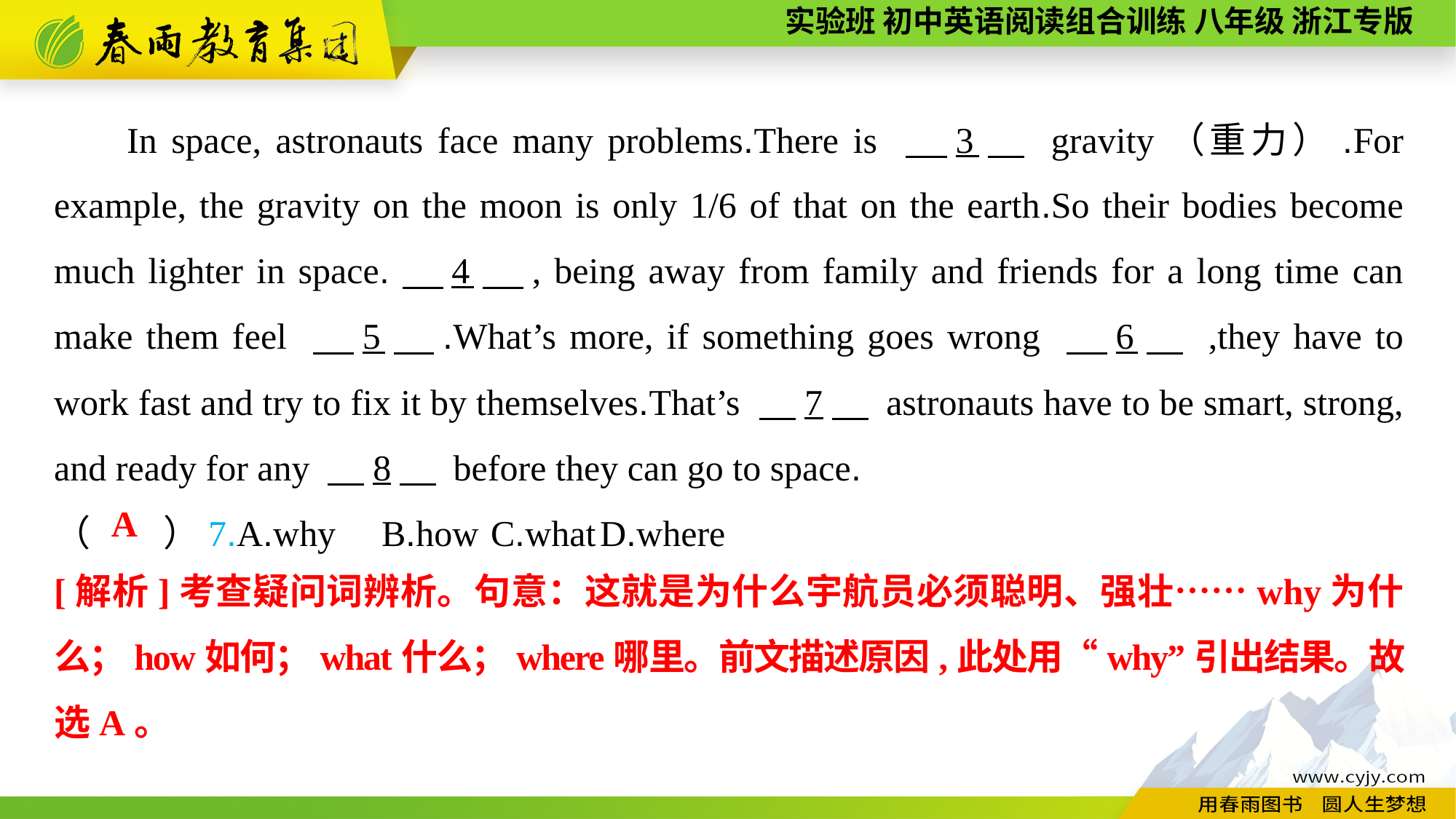

In space, astronauts face many problems.There is 　3　 gravity（重力）.For example, the gravity on the moon is only 1/6 of that on the earth.So their bodies become much lighter in space.　4　, being away from family and friends for a long time can make them feel 　5　.What’s more, if something goes wrong 　6　 ,they have to work fast and try to fix it by themselves.That’s 　7　 astronauts have to be smart, strong, and ready for any 　8　 before they can go to space.
（　　）7.A.why	B.how	C.what	D.where
A
[解析]考查疑问词辨析。句意：这就是为什么宇航员必须聪明、强壮……why为什么；how如何；what什么；where哪里。前文描述原因,此处用“why”引出结果。故选A。